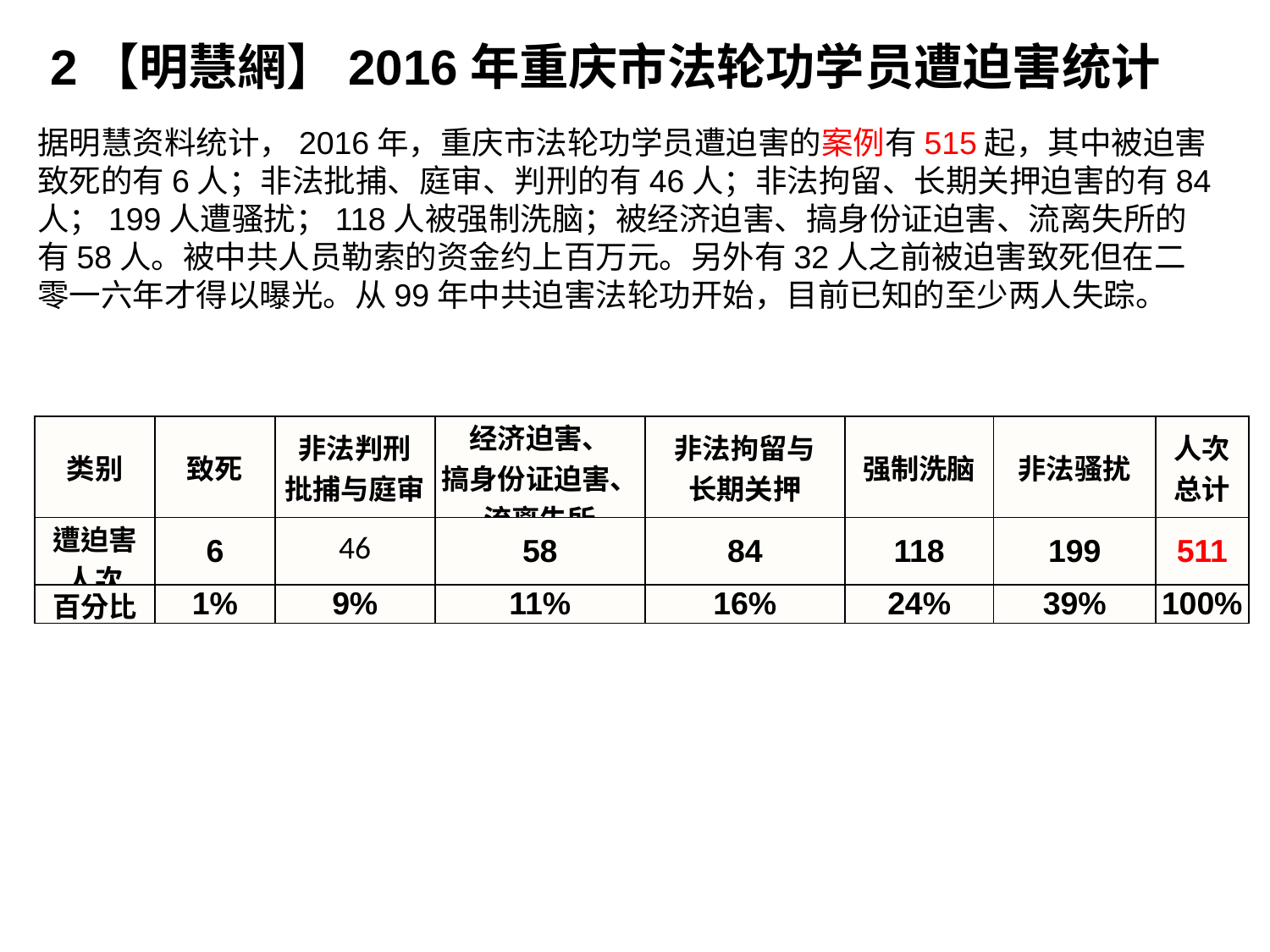

2【明慧網】2016年重庆市法轮功学员遭迫害统计
据明慧资料统计，2016年，重庆市法轮功学员遭迫害的案例有515起，其中被迫害致死的有6人；非法批捕、庭审、判刑的有46人；非法拘留、长期关押迫害的有84人；199人遭骚扰；118人被强制洗脑；被经济迫害、搞身份证迫害、流离失所的有58人。被中共人员勒索的资金约上百万元。另外有32人之前被迫害致死但在二零一六年才得以曝光。从99年中共迫害法轮功开始，目前已知的至少两人失踪。
| 类别 | 致死 | 非法判刑 批捕与庭审 | 经济迫害、 搞身份证迫害、 流离失所 | 非法拘留与 长期关押 | 强制洗脑 | 非法骚扰 | 人次 总计 |
| --- | --- | --- | --- | --- | --- | --- | --- |
| 遭迫害 人次 | 6 | 46 | 58 | 84 | 118 | 199 | 511 |
| 百分比 | 1% | 9% | 11% | 16% | 24% | 39% | 100% |